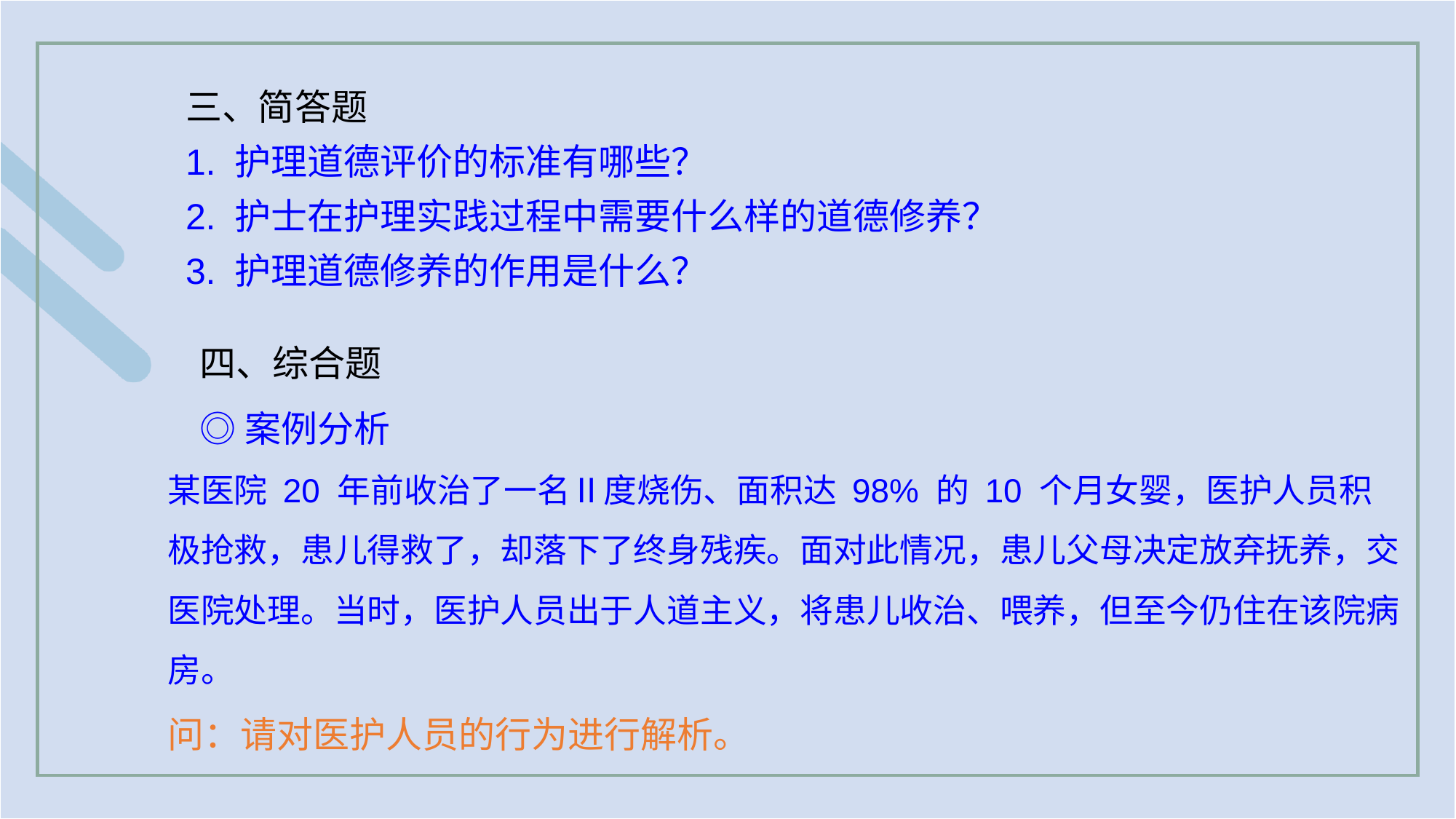

三、简答题
1. 护理道德评价的标准有哪些？
2. 护士在护理实践过程中需要什么样的道德修养？
3. 护理道德修养的作用是什么？

四、综合题
◎案例分析
某医院 20 年前收治了一名Ⅱ度烧伤、面积达 98% 的 10 个月女婴，医护人员积极抢救，患儿得救了，却落下了终身残疾。面对此情况，患儿父母决定放弃抚养，交医院处理。当时，医护人员出于人道主义，将患儿收治、喂养，但至今仍住在该院病房。
问：请对医护人员的行为进行解析。